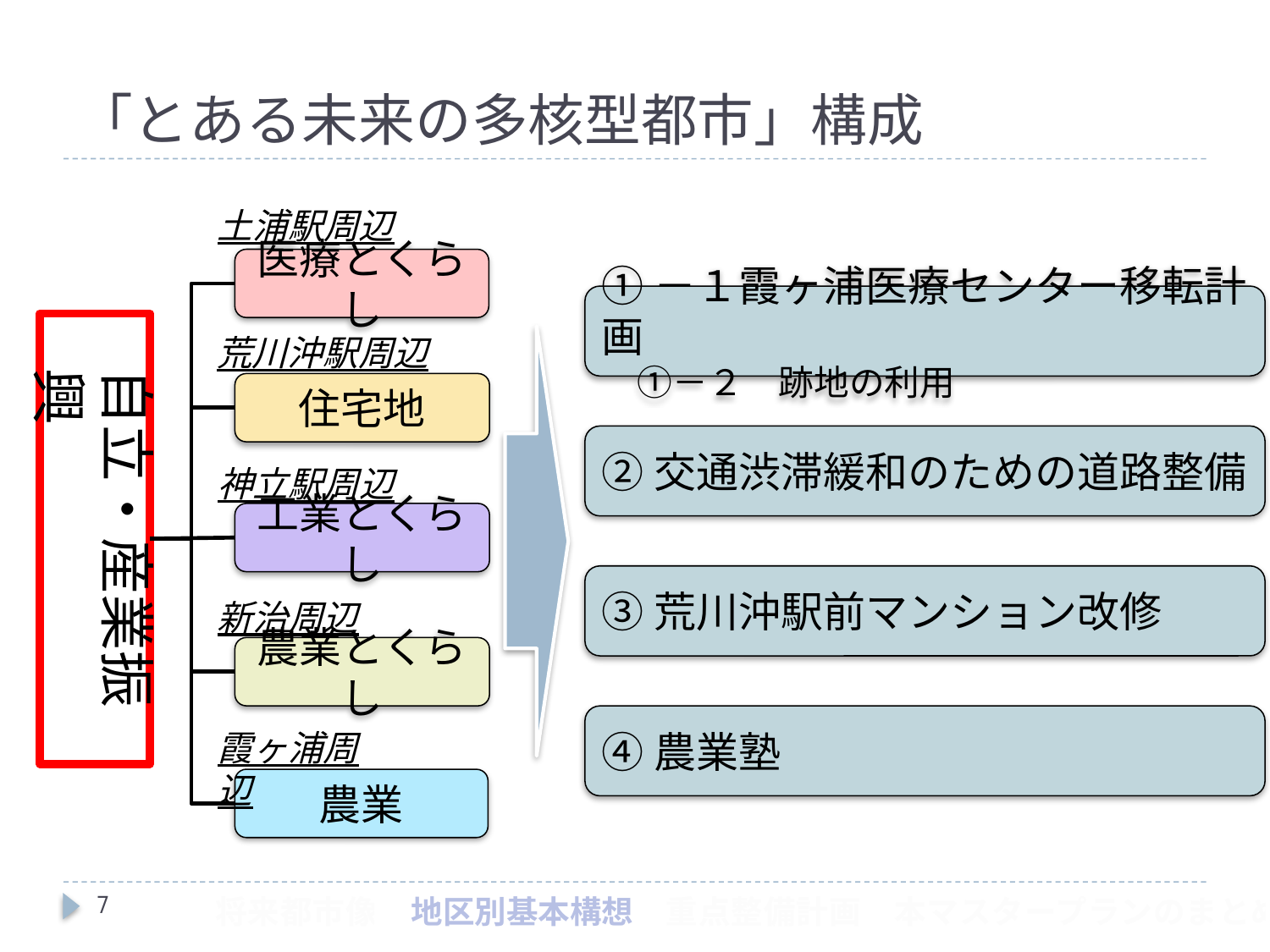

# 「とある未来の多核型都市」構成
土浦駅周辺
医療とくらし
①－１霞ヶ浦医療センター移転計画
　①－２　跡地の利用

荒川沖駅周辺
自立・産業振興
住宅地
②交通渋滞緩和のための道路整備
神立駅周辺
工業とくらし

③荒川沖駅前マンション改修
新治周辺
農業とくらし
④農業塾
霞ヶ浦周辺
農業
7
　将来都市像　地区別基本構想　重点整備計画　本マスタープランのまとめ